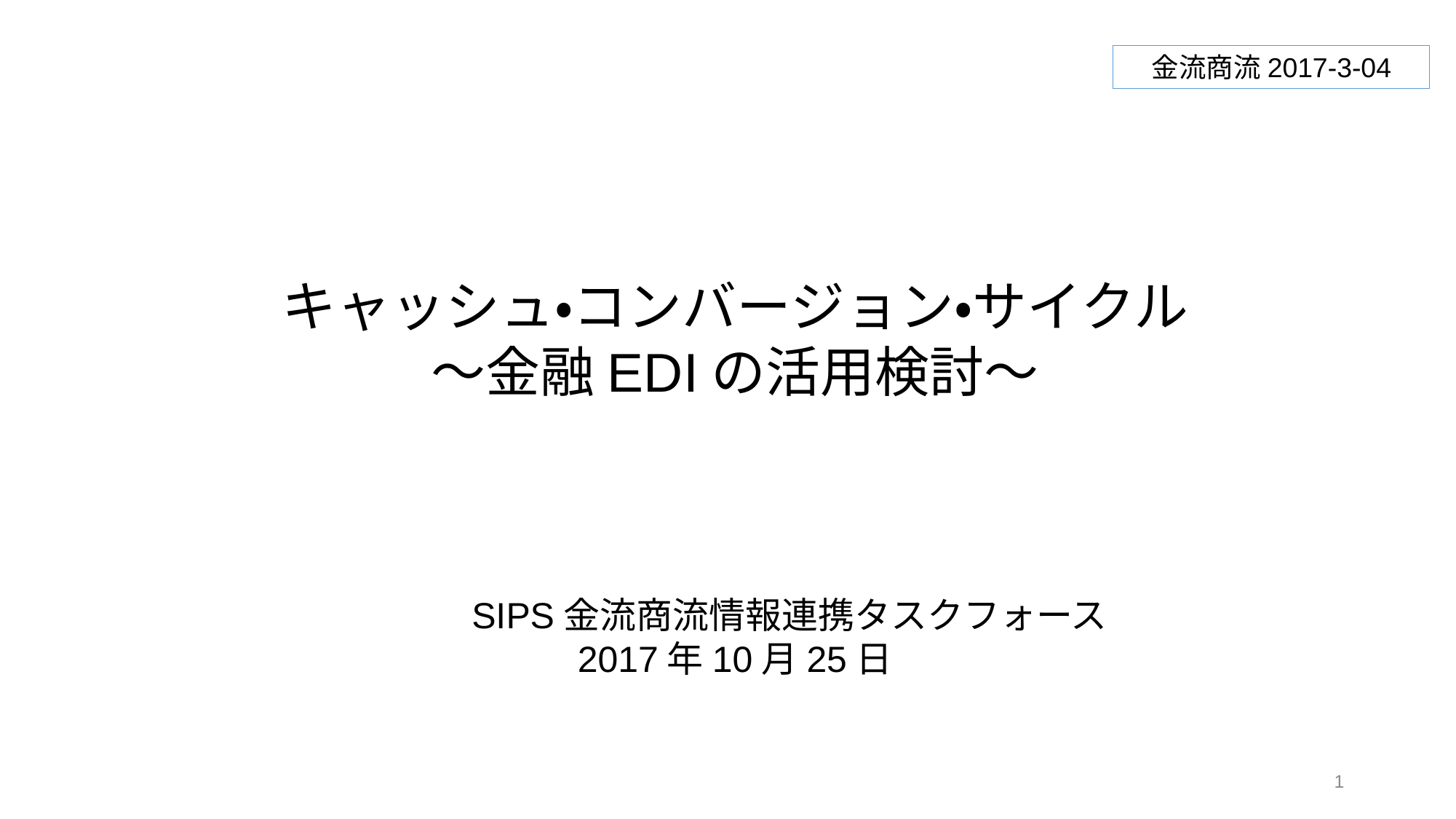

金流商流2017-3-04
キャッシュ・コンバージョン・サイクル
～金融EDIの活用検討～
	SIPS金流商流情報連携タスクフォース
2017年10月25日
1